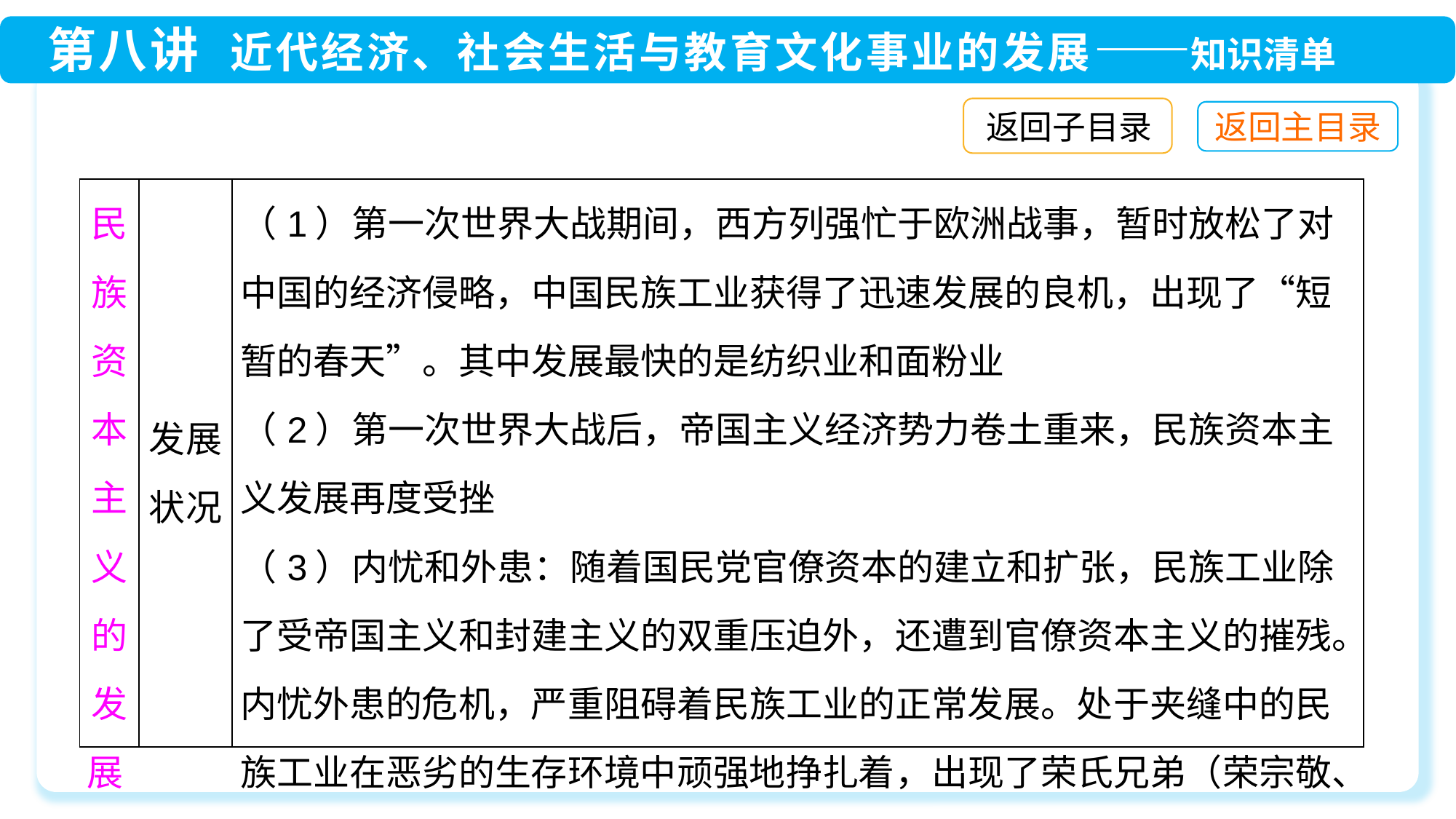

返回子目录
| 民族资本主义的发展 | 发展状况 | （1）第一次世界大战期间，西方列强忙于欧洲战事，暂时放松了对中国的经济侵略，中国民族工业获得了迅速发展的良机，出现了“短暂的春天”。其中发展最快的是纺织业和面粉业 （2）第一次世界大战后，帝国主义经济势力卷土重来，民族资本主义发展再度受挫 （3）内忧和外患：随着国民党官僚资本的建立和扩张，民族工业除了受帝国主义和封建主义的双重压迫外，还遭到官僚资本主义的摧残。内忧外患的危机，严重阻碍着民族工业的正常发展。处于夹缝中的民族工业在恶劣的生存环境中顽强地挣扎着，出现了荣氏兄弟（荣宗敬、荣德生）、卢作孚、侯德榜等著名企业家 |
| --- | --- | --- |